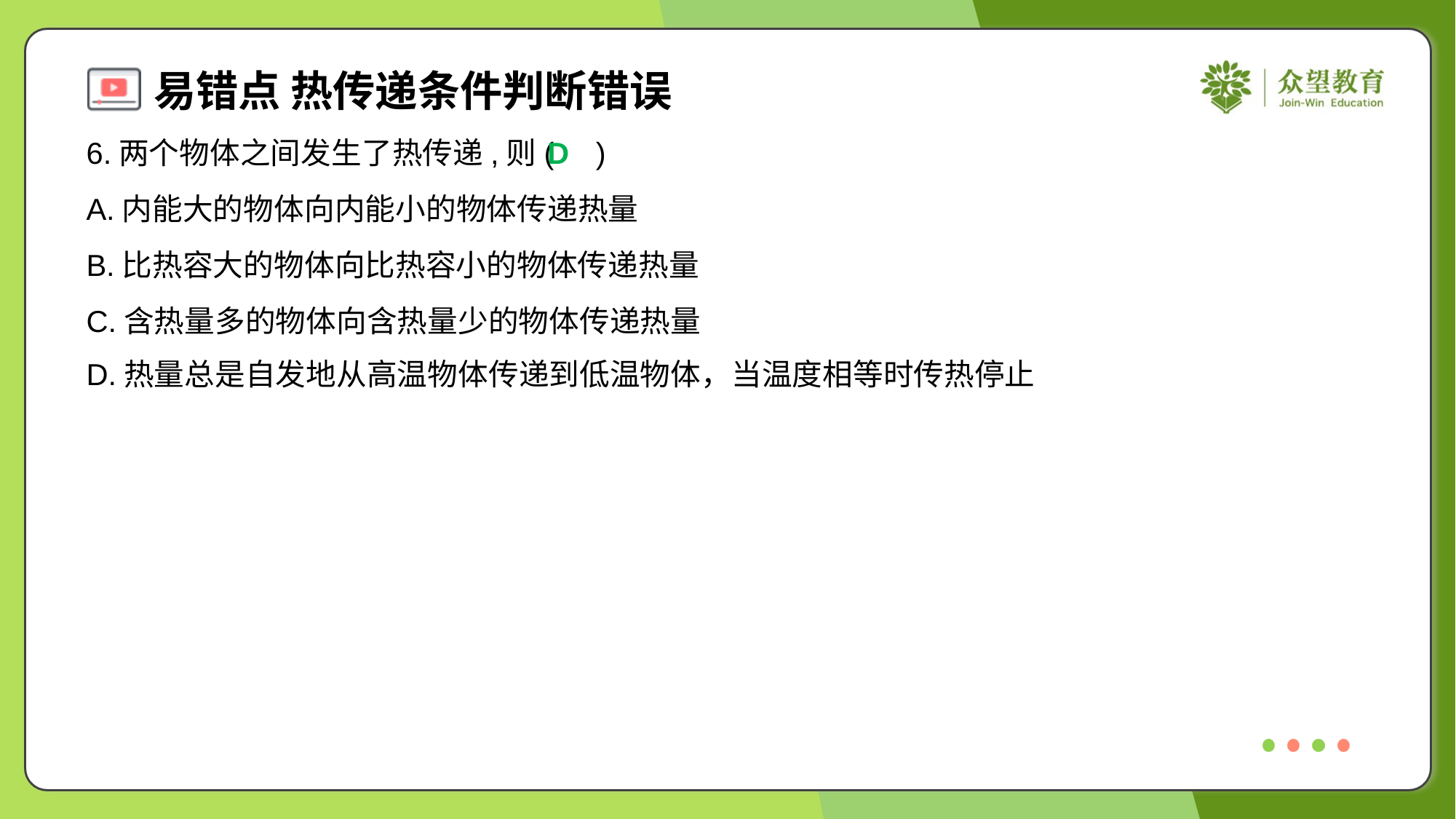

6.两个物体之间发生了热传递,则(     )
D
A.内能大的物体向内能小的物体传递热量
B.比热容大的物体向比热容小的物体传递热量
C.含热量多的物体向含热量少的物体传递热量
D.热量总是自发地从高温物体传递到低温物体，当温度相等时传热停止